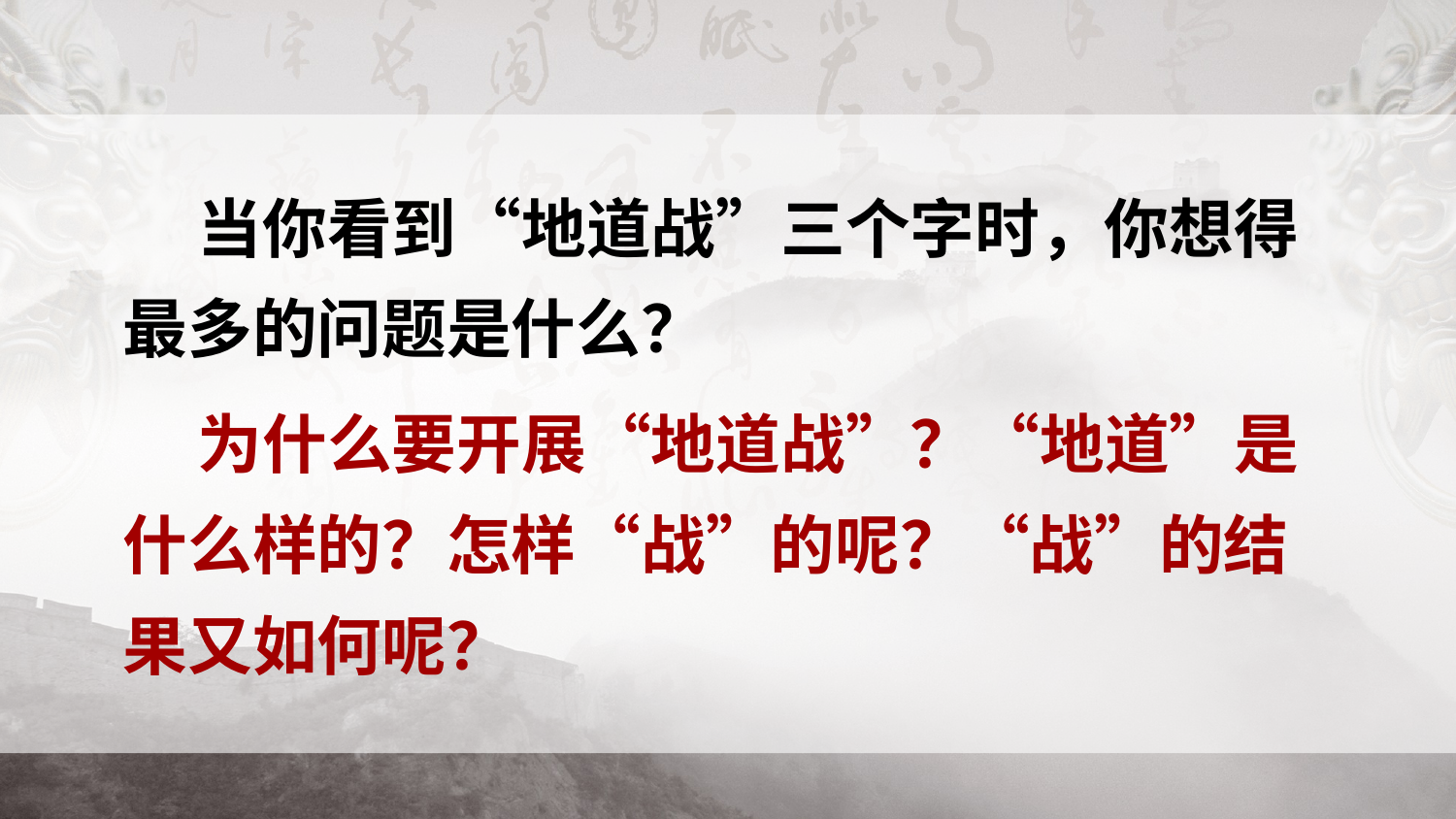

当你看到“地道战”三个字时，你想得最多的问题是什么？
    为什么要开展“地道战”？“地道”是什么样的？怎样“战”的呢？“战”的结果又如何呢？